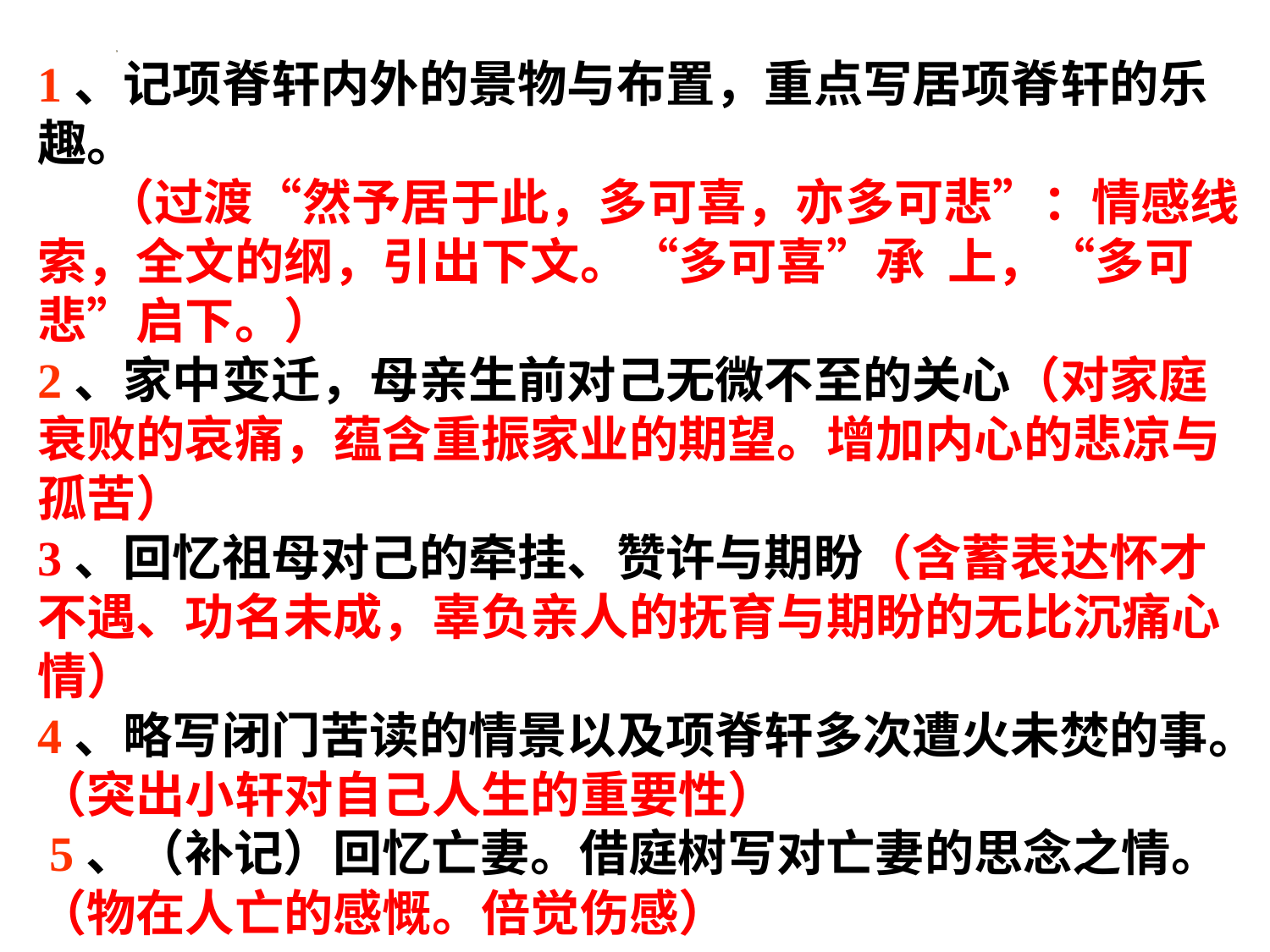

1、记项脊轩内外的景物与布置，重点写居项脊轩的乐趣。
     （过渡“然予居于此，多可喜，亦多可悲”：情感线索，全文的纲，引出下文。“多可喜”承  上，“多可悲”启下。）
2、家中变迁，母亲生前对己无微不至的关心（对家庭衰败的哀痛，蕴含重振家业的期望。增加内心的悲凉与孤苦）
3、回忆祖母对己的牵挂、赞许与期盼（含蓄表达怀才不遇、功名未成，辜负亲人的抚育与期盼的无比沉痛心情）
4、略写闭门苦读的情景以及项脊轩多次遭火未焚的事。（突出小轩对自己人生的重要性）
 5、（补记）回忆亡妻。借庭树写对亡妻的思念之情。（物在人亡的感慨。倍觉伤感）